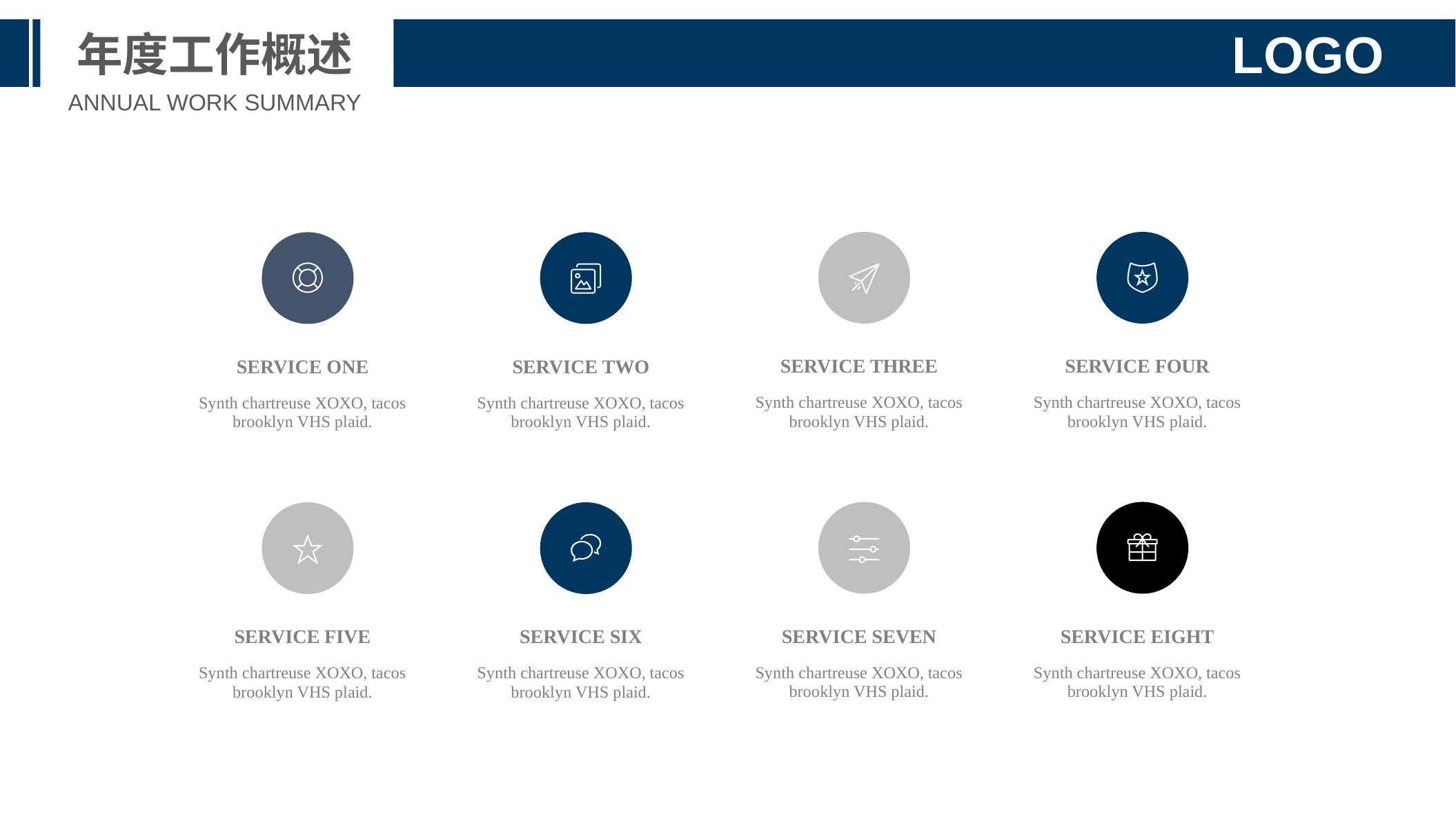

年度工作概述
LOGO
ANNUAL WORK SUMMARY

SERVICE THREE
Synth chartreuse XOXO, tacos brooklyn VHS plaid.

SERVICE FOUR
Synth chartreuse XOXO, tacos brooklyn VHS plaid.

SERVICE ONE
Synth chartreuse XOXO, tacos brooklyn VHS plaid.

SERVICE TWO
Synth chartreuse XOXO, tacos brooklyn VHS plaid.

SERVICE SEVEN

Synth chartreuse XOXO, tacos brooklyn VHS plaid.

SERVICE EIGHT

Synth chartreuse XOXO, tacos brooklyn VHS plaid.

SERVICE FIVE

Synth chartreuse XOXO, tacos brooklyn VHS plaid.

SERVICE SIX
Synth chartreuse XOXO, tacos brooklyn VHS plaid.